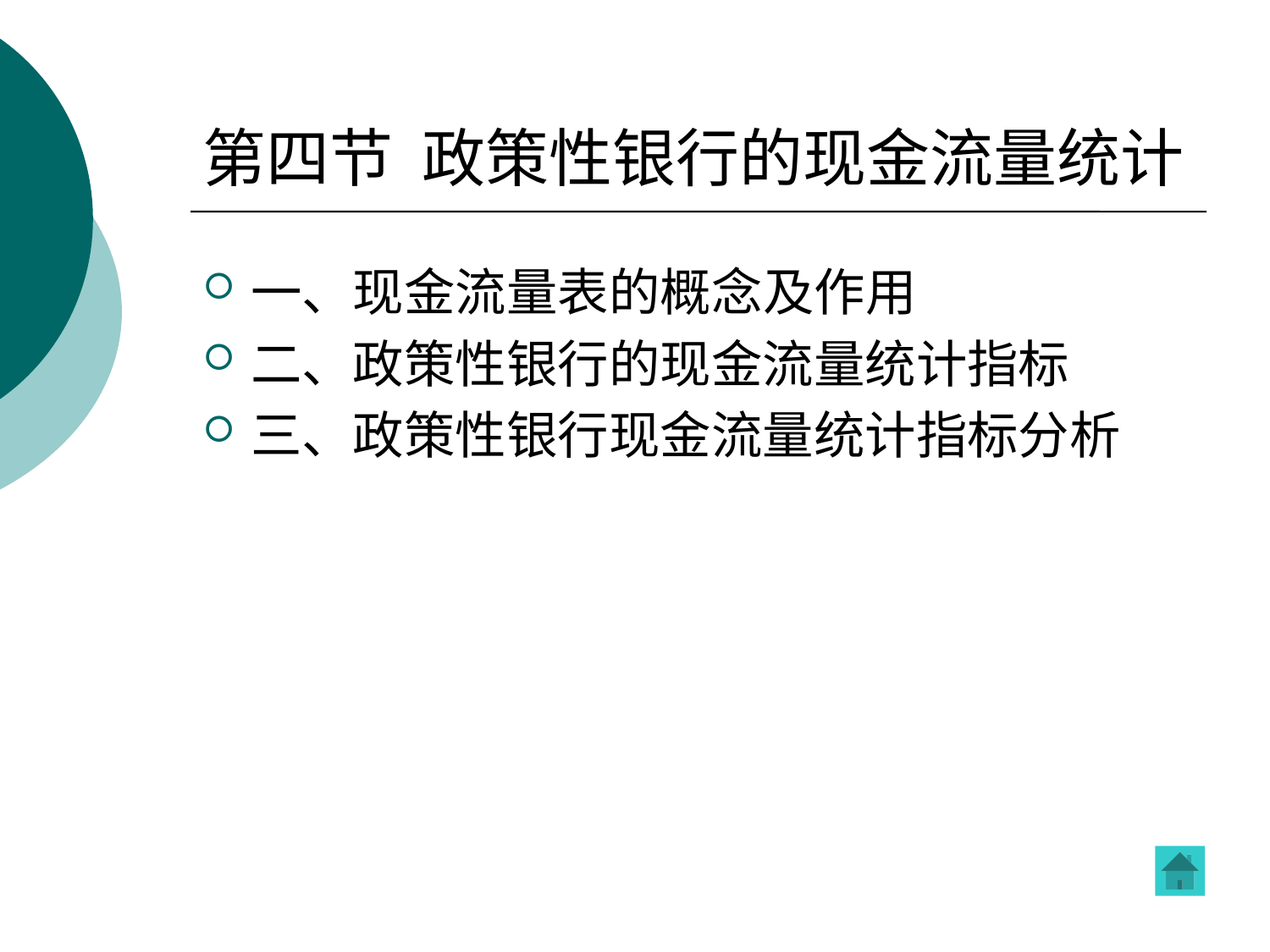

# 第四节  政策性银行的现金流量统计
一、现金流量表的概念及作用
二、政策性银行的现金流量统计指标
三、政策性银行现金流量统计指标分析